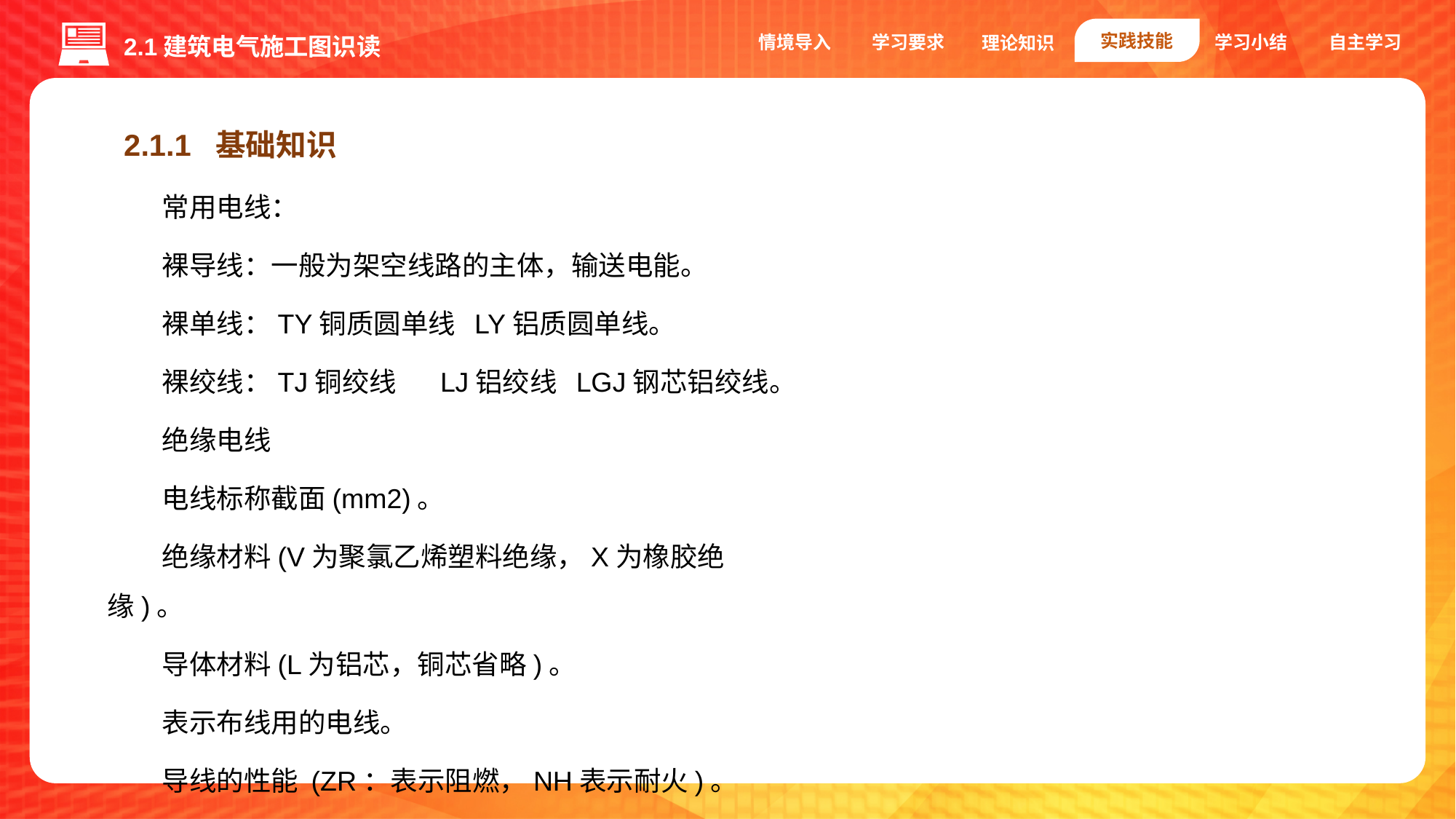

实践技能
情境导入
学习要求
学习小结
自主学习
理论知识

2.1建筑电气施工图识读
2.1.1  基础知识
常用电线：
裸导线：一般为架空线路的主体，输送电能。
裸单线：TY铜质圆单线  LY铝质圆单线。
裸绞线：TJ铜绞线      LJ铝绞线  LGJ钢芯铝绞线。
绝缘电线
电线标称截面(mm2)。
绝缘材料(V为聚氯乙烯塑料绝缘，X为橡胶绝缘)。
导体材料(L为铝芯，铜芯省略)。
表示布线用的电线。
导线的性能 (ZR：表示阻燃，NH表示耐火)。